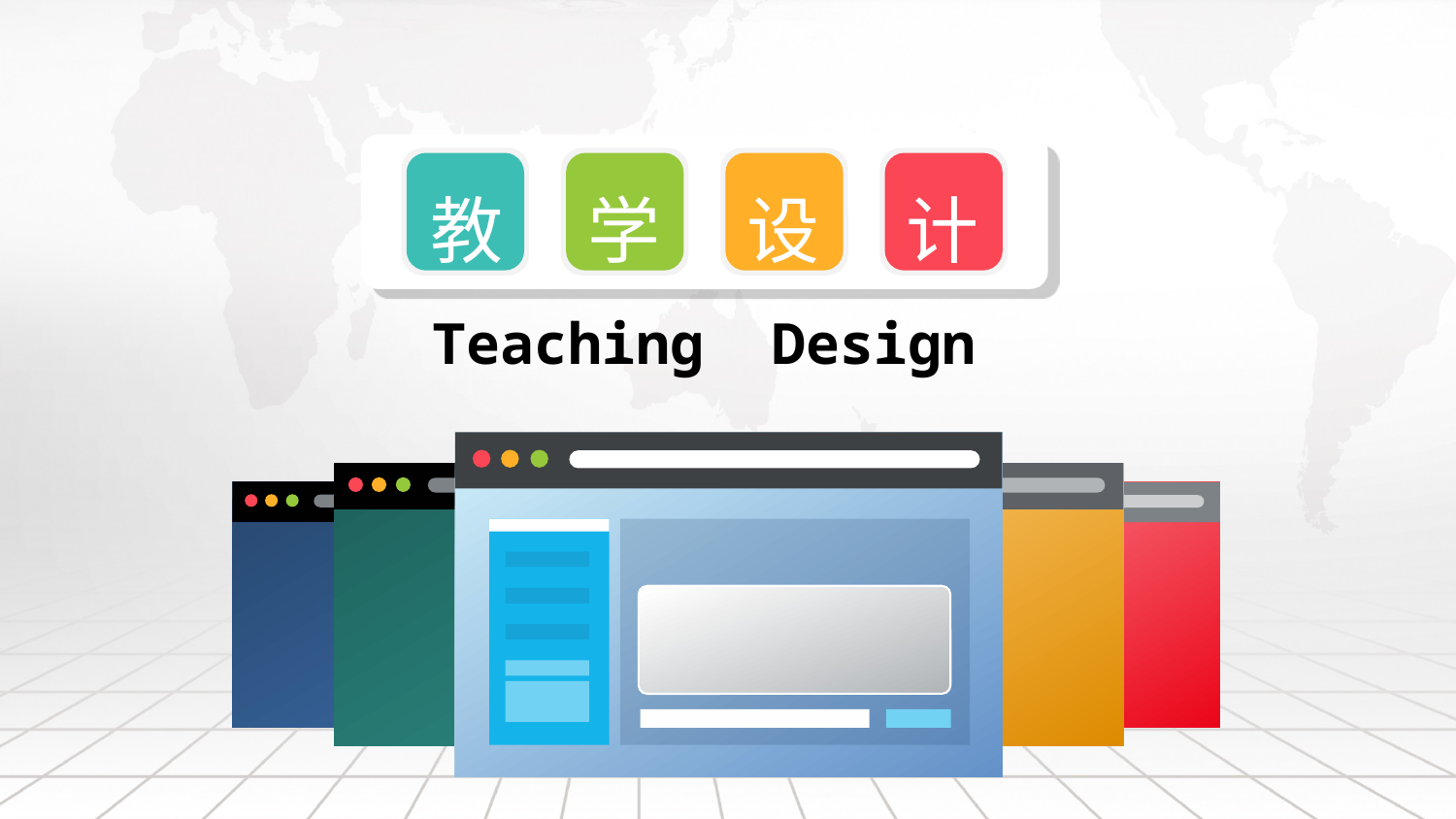

延迟符

教
学
设
计
Teaching  Design